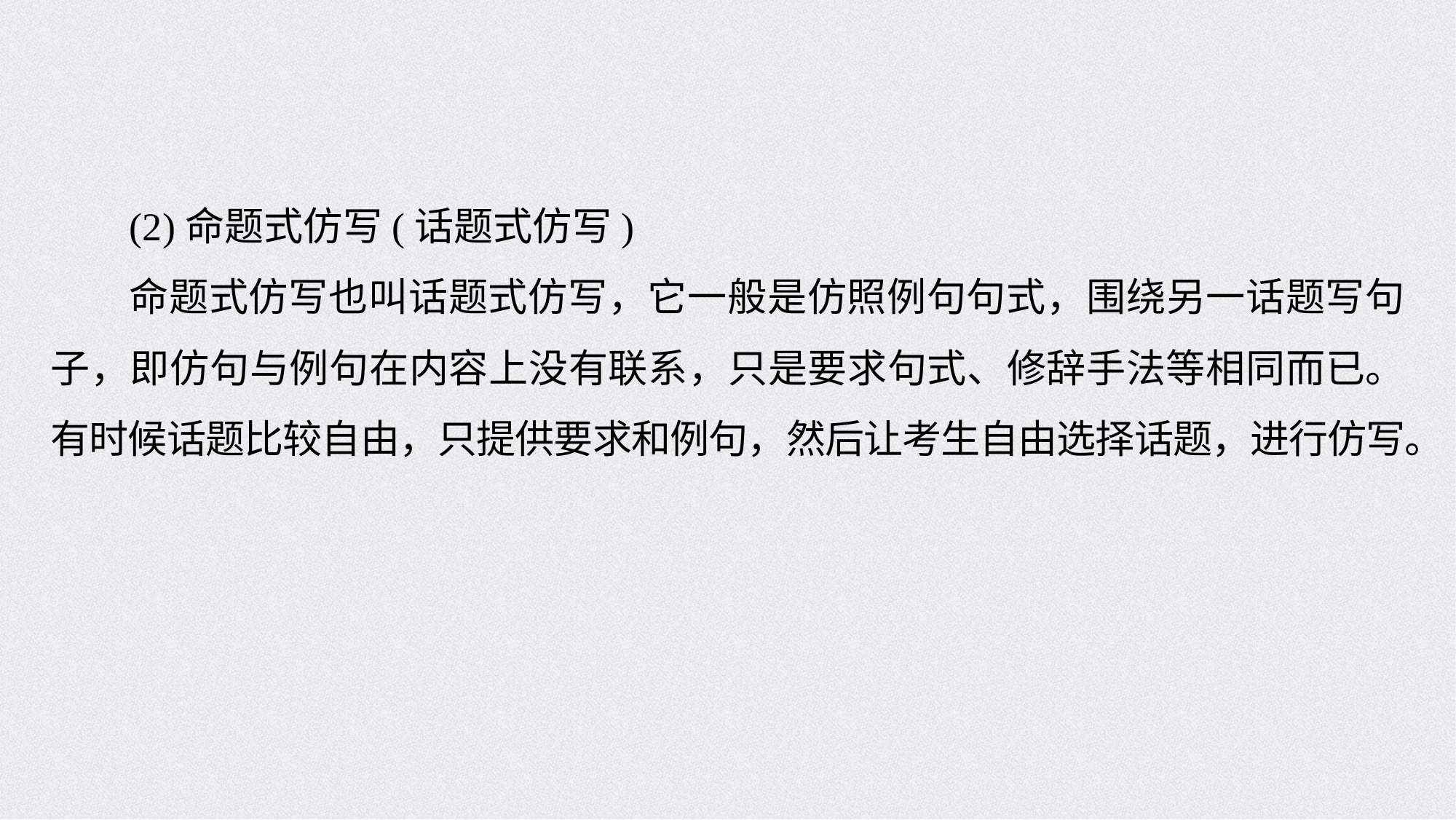

(2)命题式仿写(话题式仿写)
命题式仿写也叫话题式仿写，它一般是仿照例句句式，围绕另一话题写句子，即仿句与例句在内容上没有联系，只是要求句式、修辞手法等相同而已。有时候话题比较自由，只提供要求和例句，然后让考生自由选择话题，进行仿写。